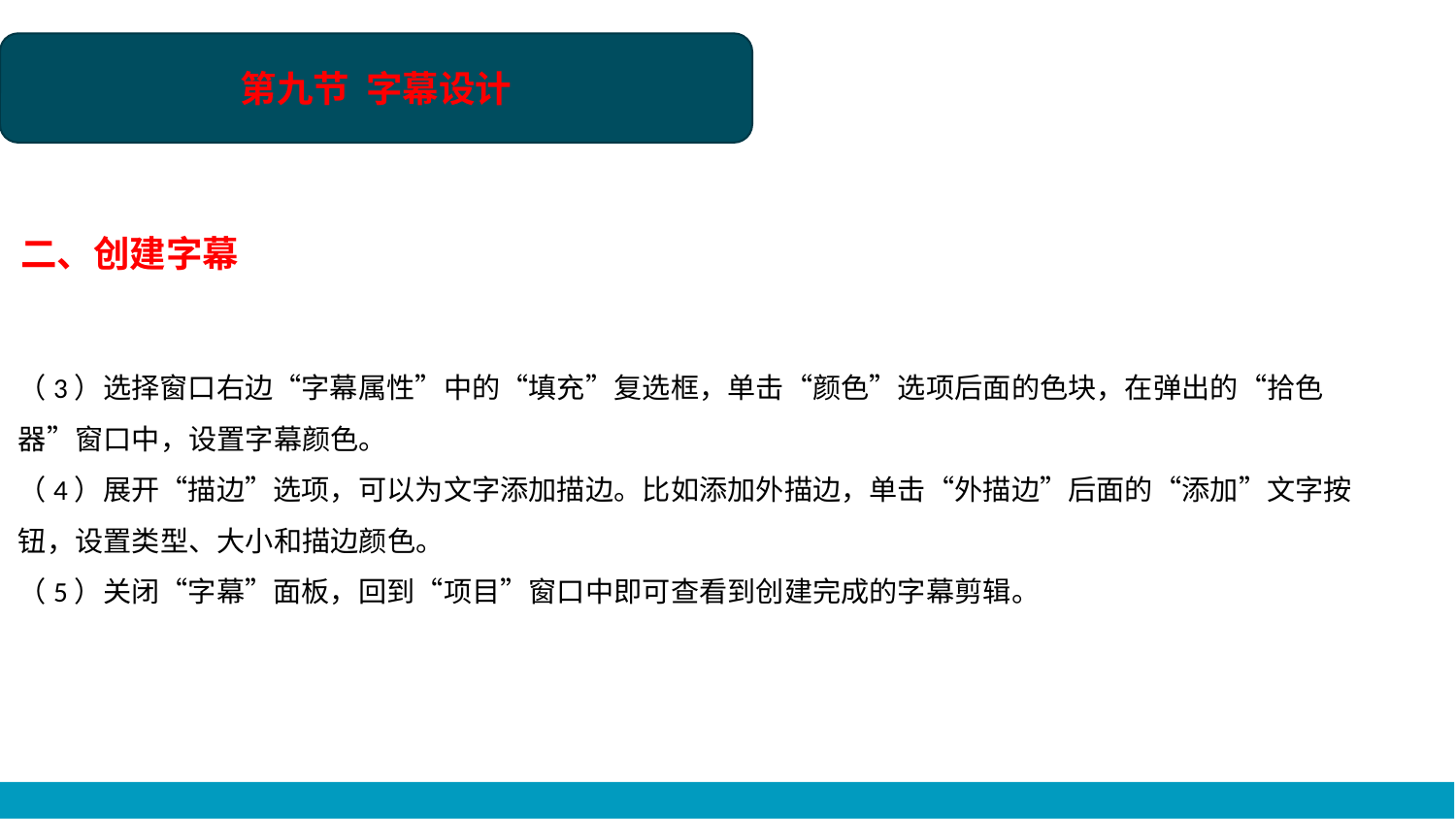

第九节  字幕设计
二、创建字幕
（3）选择窗口右边“字幕属性”中的“填充”复选框，单击“颜色”选项后面的色块，在弹出的“拾色器”窗口中，设置字幕颜色。
（4）展开“描边”选项，可以为文字添加描边。比如添加外描边，单击“外描边”后面的“添加”文字按钮，设置类型、大小和描边颜色。
（5）关闭“字幕”面板，回到“项目”窗口中即可查看到创建完成的字幕剪辑。